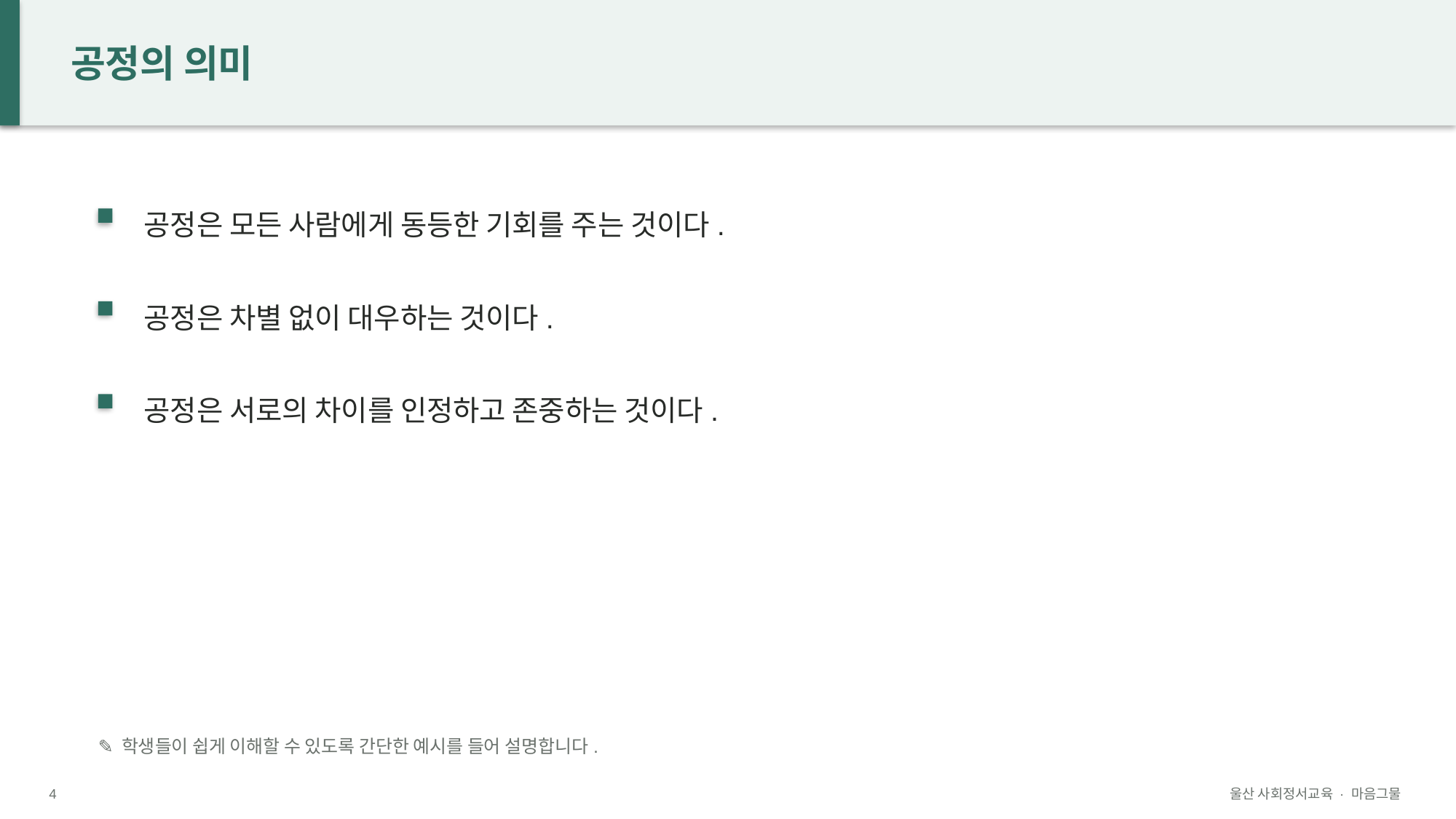

공정의 의미
공정은 모든 사람에게 동등한 기회를 주는 것이다.

공정은 차별 없이 대우하는 것이다.

공정은 서로의 차이를 인정하고 존중하는 것이다.

✎ 학생들이 쉽게 이해할 수 있도록 간단한 예시를 들어 설명합니다.
4
울산 사회정서교육 · 마음그물